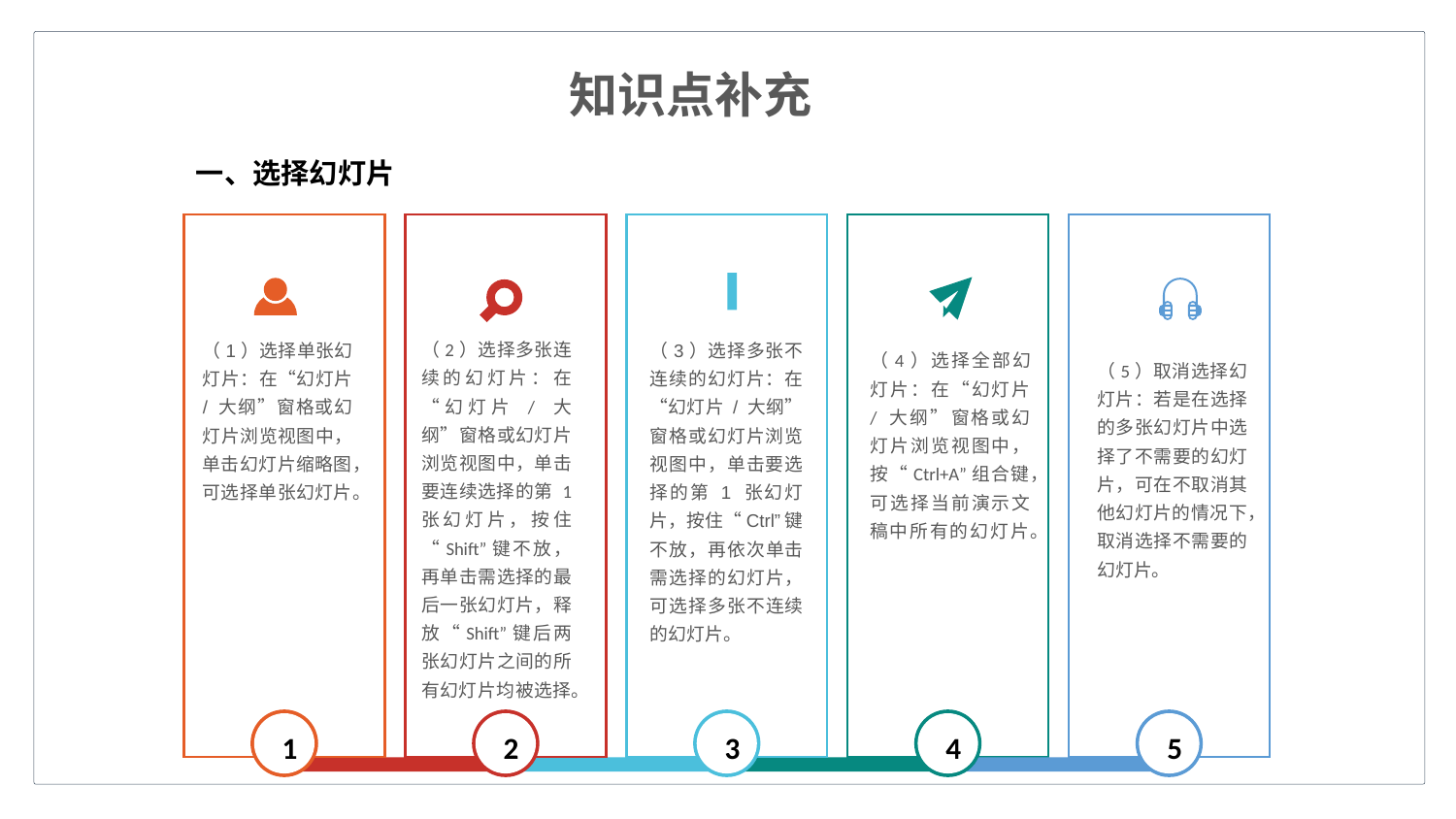

知识点补充
一、选择幻灯片

（2）选择多张连续的幻灯片：在“幻灯片 / 大纲”窗格或幻灯片浏览视图中，单击要连续选择的第 1 张幻灯片，按住“Shift”键不放，再单击需选择的最后一张幻灯片，释放“Shift”键后两张幻灯片之间的所有幻灯片均被选择。

（3）选择多张不连续的幻灯片：在“幻灯片 / 大纲”窗格或幻灯片浏览视图中，单击要选择的第 1 张幻灯片，按住“Ctrl”键不放，再依次单击需选择的幻灯片，可选择多张不连续的幻灯片。

（4）选择全部幻灯片：在“幻灯片 / 大纲”窗格或幻灯片浏览视图中，按“Ctrl+A”组合键，可选择当前演示文稿中所有的幻灯片。

（5）取消选择幻灯片：若是在选择的多张幻灯片中选择了不需要的幻灯片，可在不取消其他幻灯片的情况下，取消选择不需要的幻灯片。

（1）选择单张幻灯片：在“幻灯片 / 大纲”窗格或幻灯片浏览视图中，单击幻灯片缩略图，可选择单张幻灯片。

1

2

3

4

5